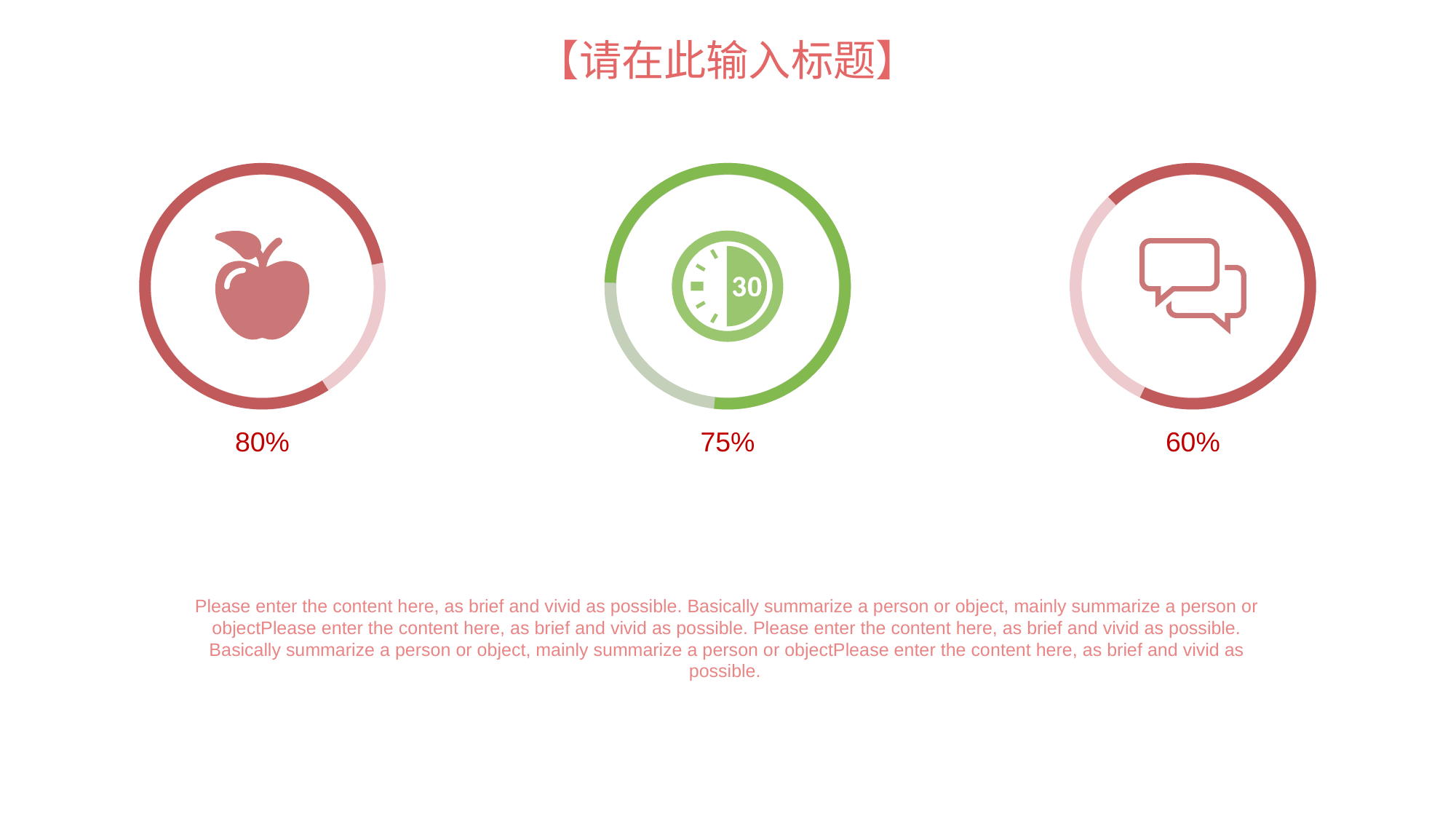

【请在此输入标题】

80%
75%
60%
Please enter the content here, as brief and vivid as possible. Basically summarize a person or object, mainly summarize a person or objectPlease enter the content here, as brief and vivid as possible. Please enter the content here, as brief and vivid as possible. Basically summarize a person or object, mainly summarize a person or objectPlease enter the content here, as brief and vivid as possible.